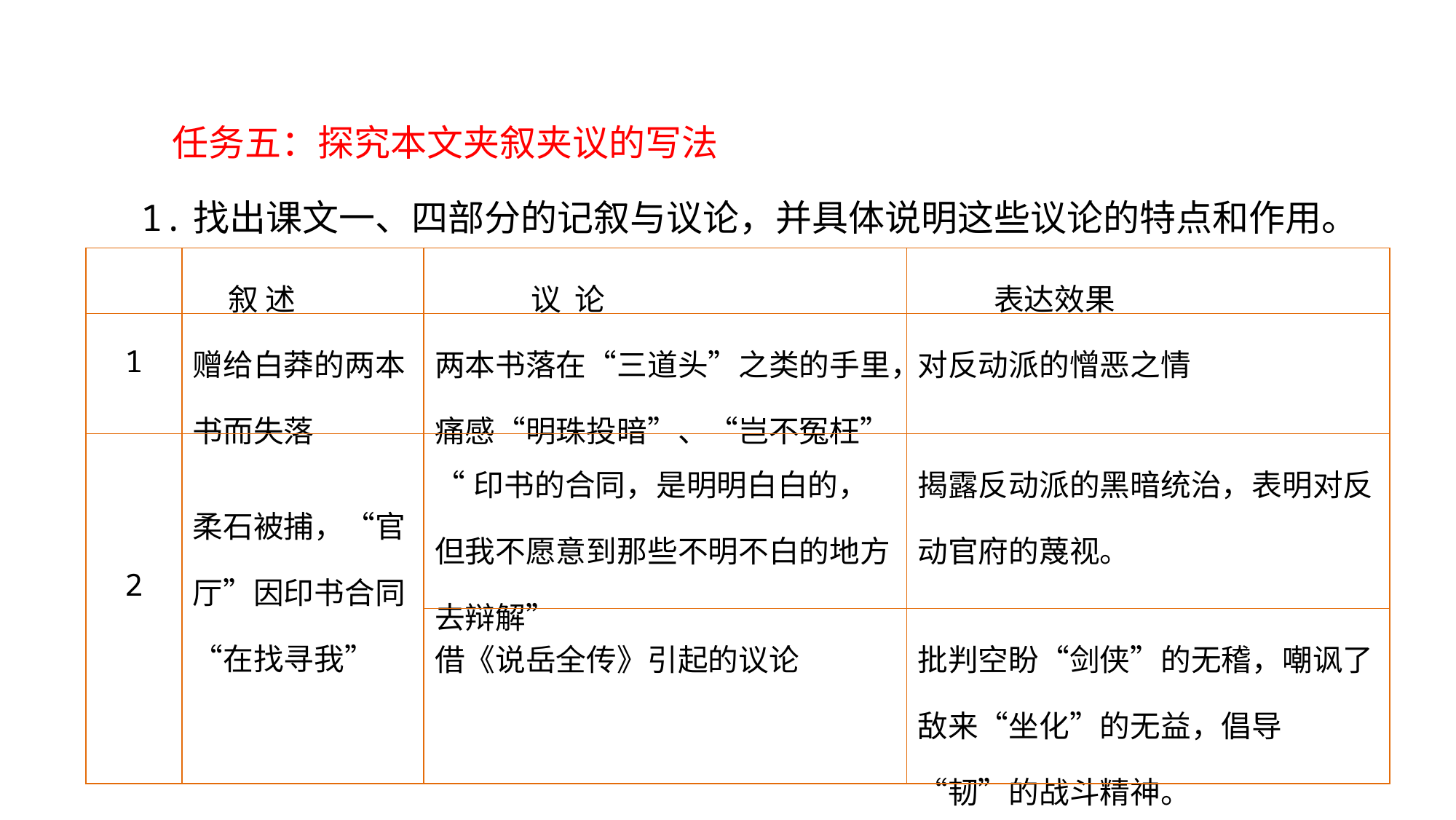

研读探究
任务五：探究本文夹叙夹议的写法
　  1.找出课文一、四部分的记叙与议论，并具体说明这些议论的特点和作用。
|  | 叙 述 | 议 论 | 表达效果 |
| --- | --- | --- | --- |
| 1 | 赠给白莽的两本书而失落 | 两本书落在“三道头”之类的手里，痛感“明珠投暗”、“岂不冤枉” | 对反动派的憎恶之情 |
| 2 | 柔石被捕，“官厅”因印书合同“在找寻我” | “印书的合同，是明明白白的，但我不愿意到那些不明不白的地方去辩解” | 揭露反动派的黑暗统治，表明对反动官府的蔑视。 |
|  |  | 借《说岳全传》引起的议论 | 批判空盼“剑侠”的无稽，嘲讽了敌来“坐化”的无益，倡导 “韧”的战斗精神。 |